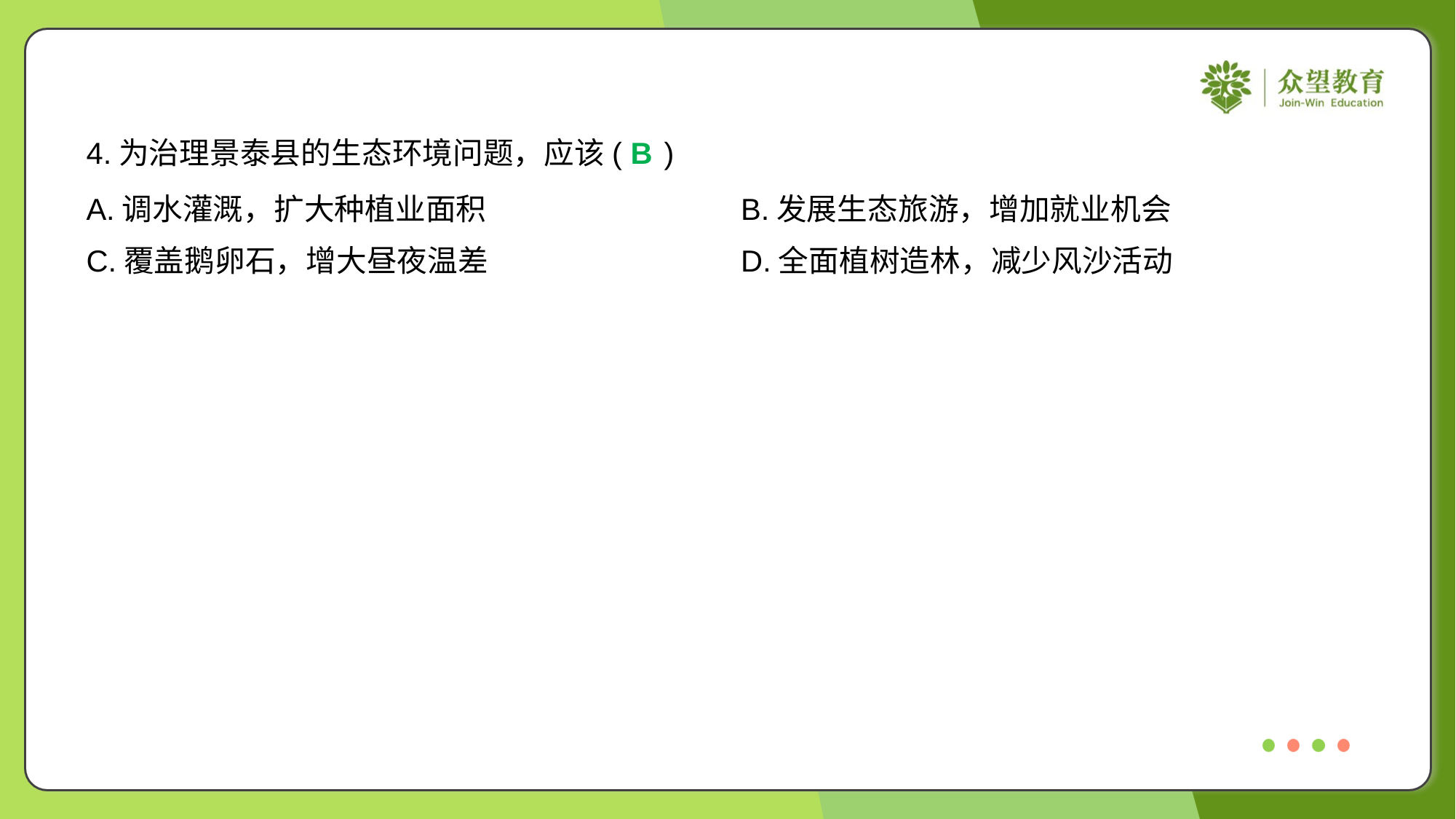

4.为治理景泰县的生态环境问题，应该(     )
B
A.调水灌溉，扩大种植业面积	B.发展生态旅游，增加就业机会
C.覆盖鹅卵石，增大昼夜温差	D.全面植树造林，减少风沙活动